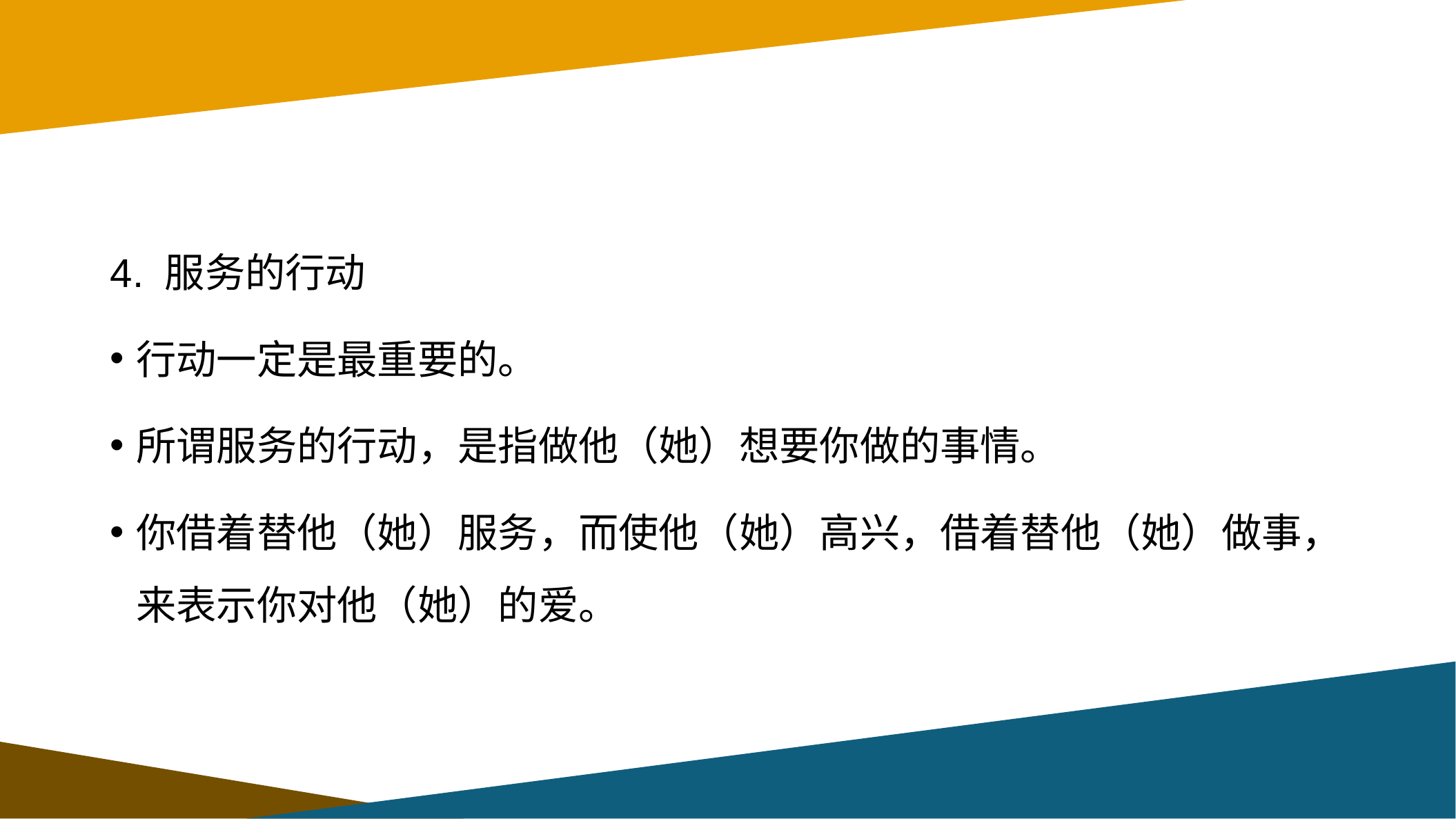

#
4. 服务的行动
行动一定是最重要的。
所谓服务的行动，是指做他（她）想要你做的事情。
你借着替他（她）服务，而使他（她）高兴，借着替他（她）做事，来表示你对他（她）的爱。